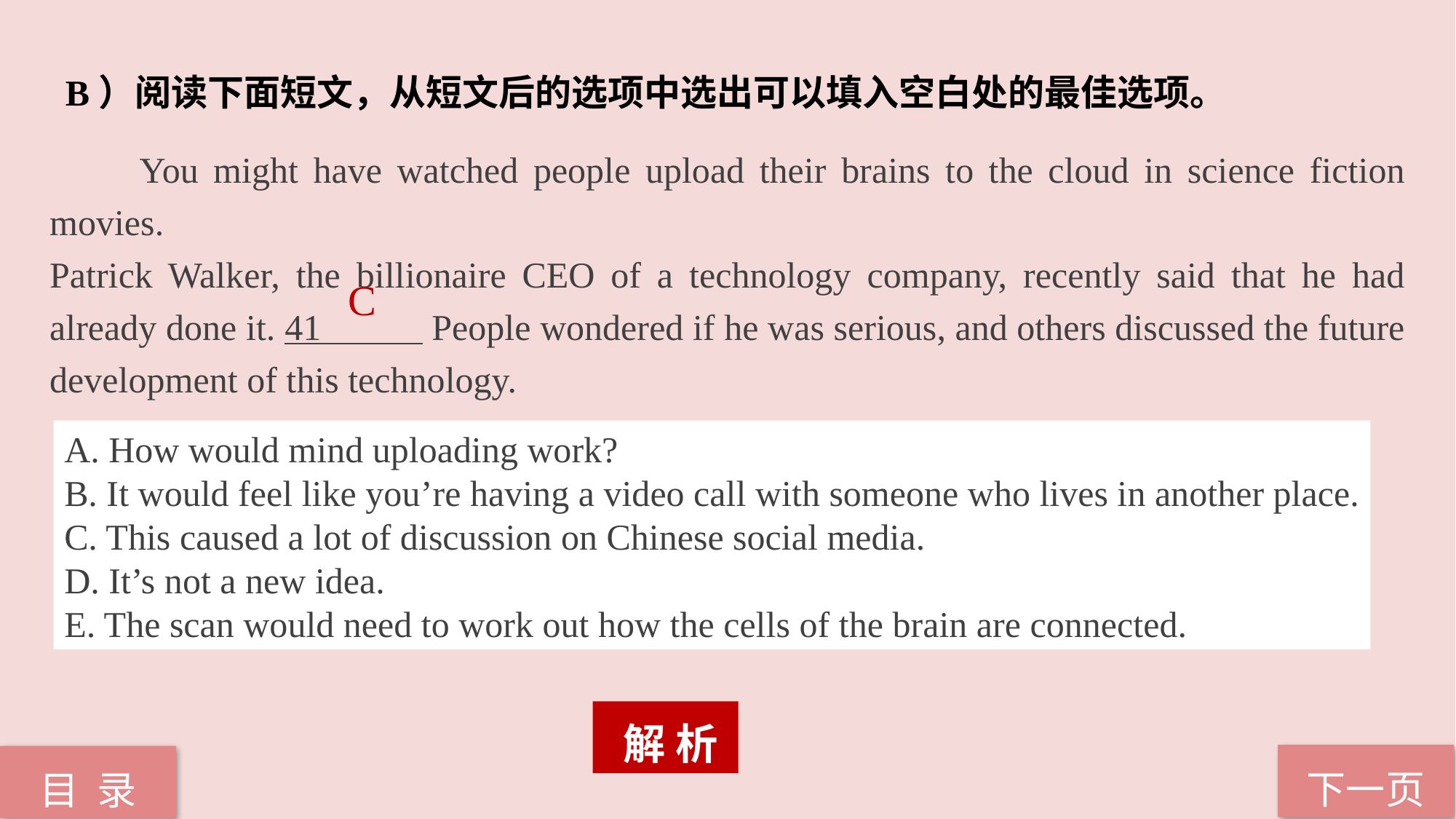

B）阅读下面短文，从短文后的选项中选出可以填入空白处的最佳选项。
      You might have watched people upload their brains to the cloud in science fiction movies.
Patrick Walker, the billionaire CEO of a technology company, recently said that he had already done it. 41            People wondered if he was serious, and others discussed the future development of this technology.
C
A. How would mind uploading work?
B. It would feel like you’re having a video call with someone who lives in another place.
C. This caused a lot of discussion on Chinese social media.
D. It’s not a new idea.
E. The scan would need to work out how the cells of the brain are connected.
 解 析